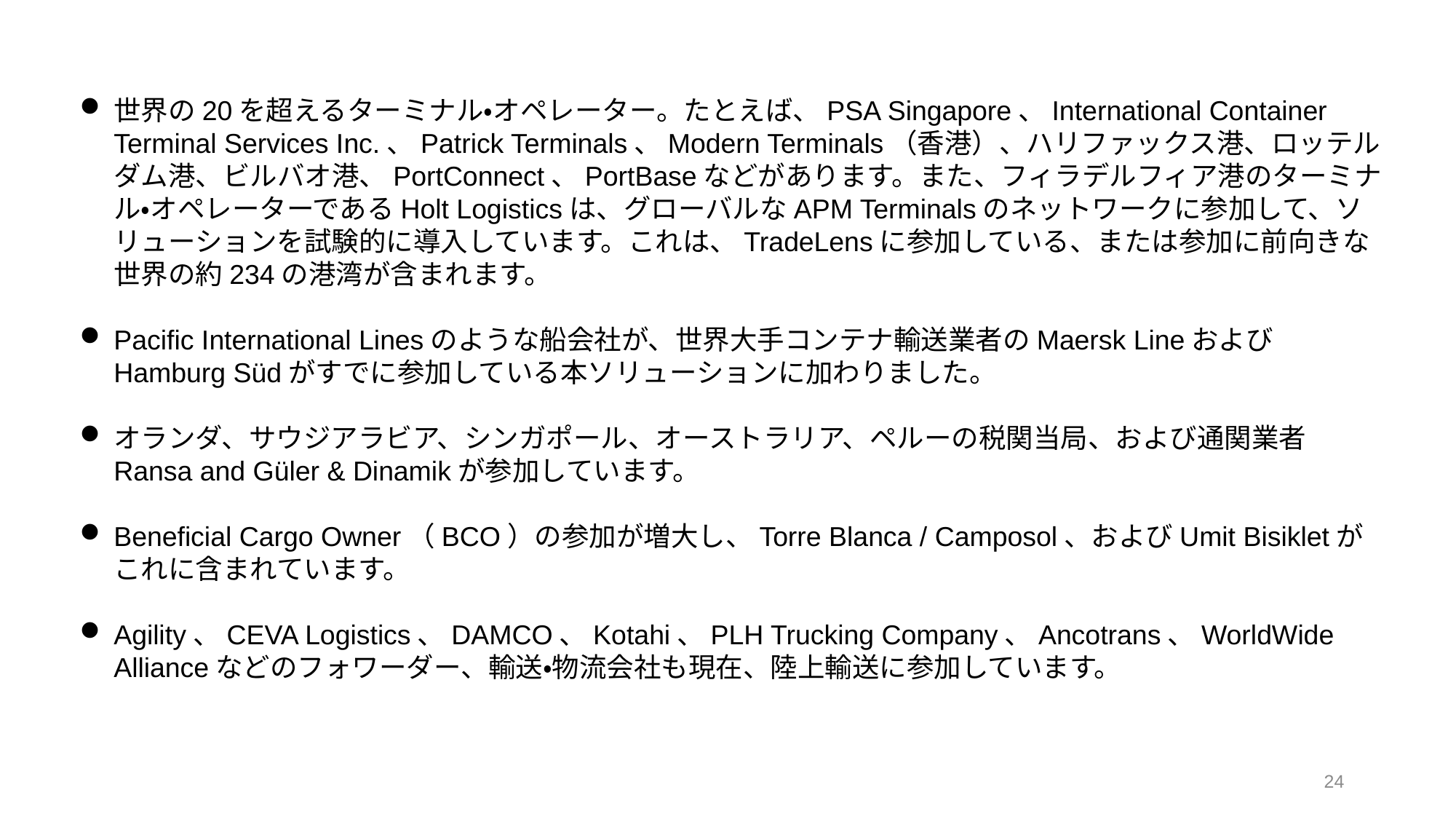

世界の20を超えるターミナル・オペレーター。たとえば、PSA Singapore、International Container Terminal Services Inc.、Patrick Terminals、Modern Terminals（香港）、ハリファックス港、ロッテルダム港、ビルバオ港、PortConnect、PortBaseなどがあります。また、フィラデルフィア港のターミナル・オペレーターであるHolt Logisticsは、グローバルなAPM Terminalsのネットワークに参加して、ソリューションを試験的に導入しています。これは、TradeLensに参加している、または参加に前向きな世界の約234の港湾が含まれます。

Pacific International Linesのような船会社が、世界大手コンテナ輸送業者のMaersk LineおよびHamburg Südがすでに参加している本ソリューションに加わりました。

オランダ、サウジアラビア、シンガポール、オーストラリア、ペルーの税関当局、および通関業者Ransa and Güler & Dinamikが参加しています。

Beneficial Cargo Owner（BCO）の参加が増大し、Torre Blanca / Camposol、およびUmit Bisikletがこれに含まれています。

Agility、CEVA Logistics、DAMCO、Kotahi、PLH Trucking Company、Ancotrans、WorldWide Allianceなどのフォワーダー、輸送・物流会社も現在、陸上輸送に参加しています。

24